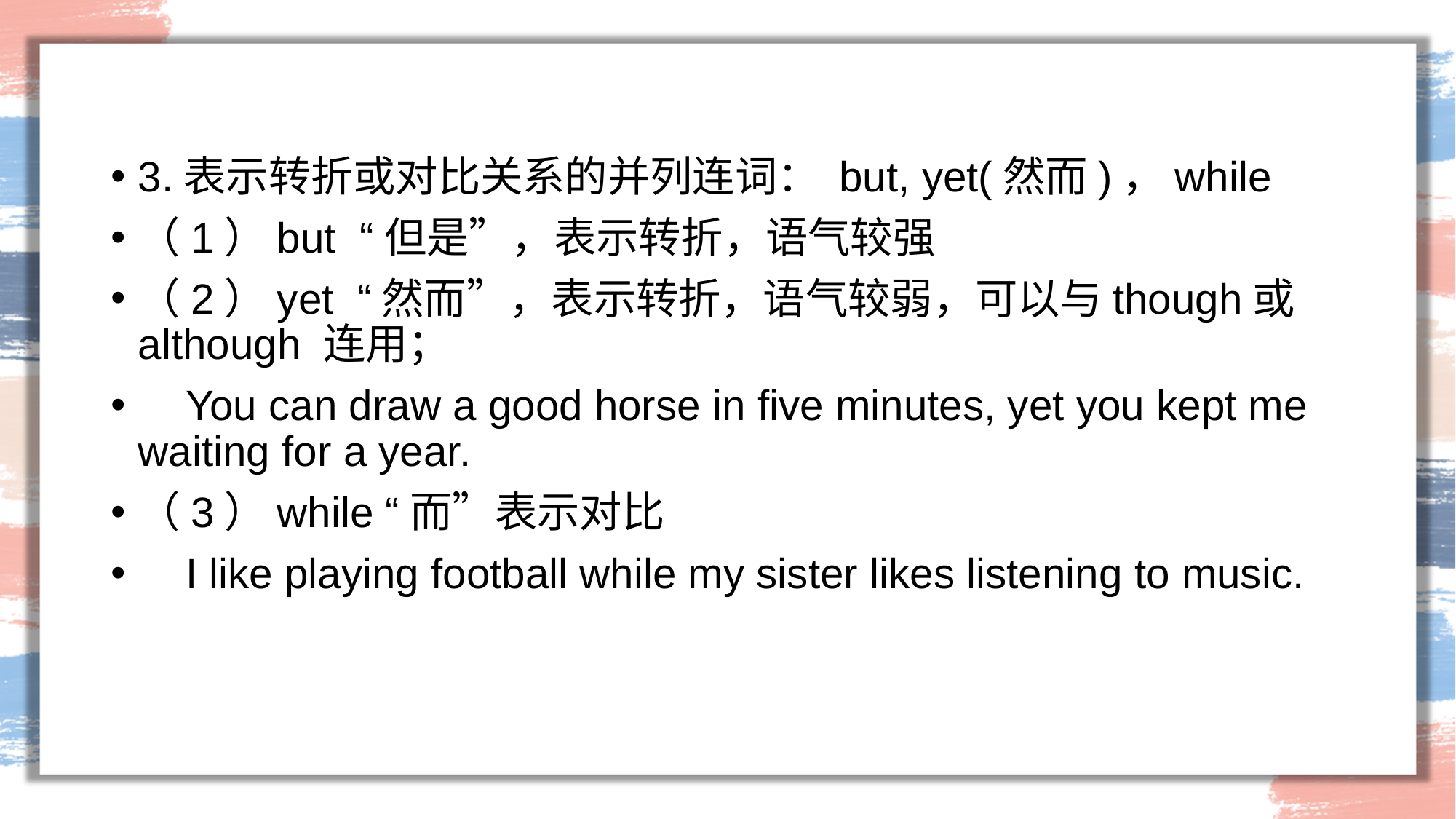

#
3.表示转折或对比关系的并列连词： but, yet(然而)，while
（1）but  “但是”，表示转折，语气较强
（2）yet  “然而”，表示转折，语气较弱，可以与though或although 连用；
    You can draw a good horse in five minutes, yet you kept me waiting for a year.
（3）while “而”表示对比
    I like playing football while my sister likes listening to music.